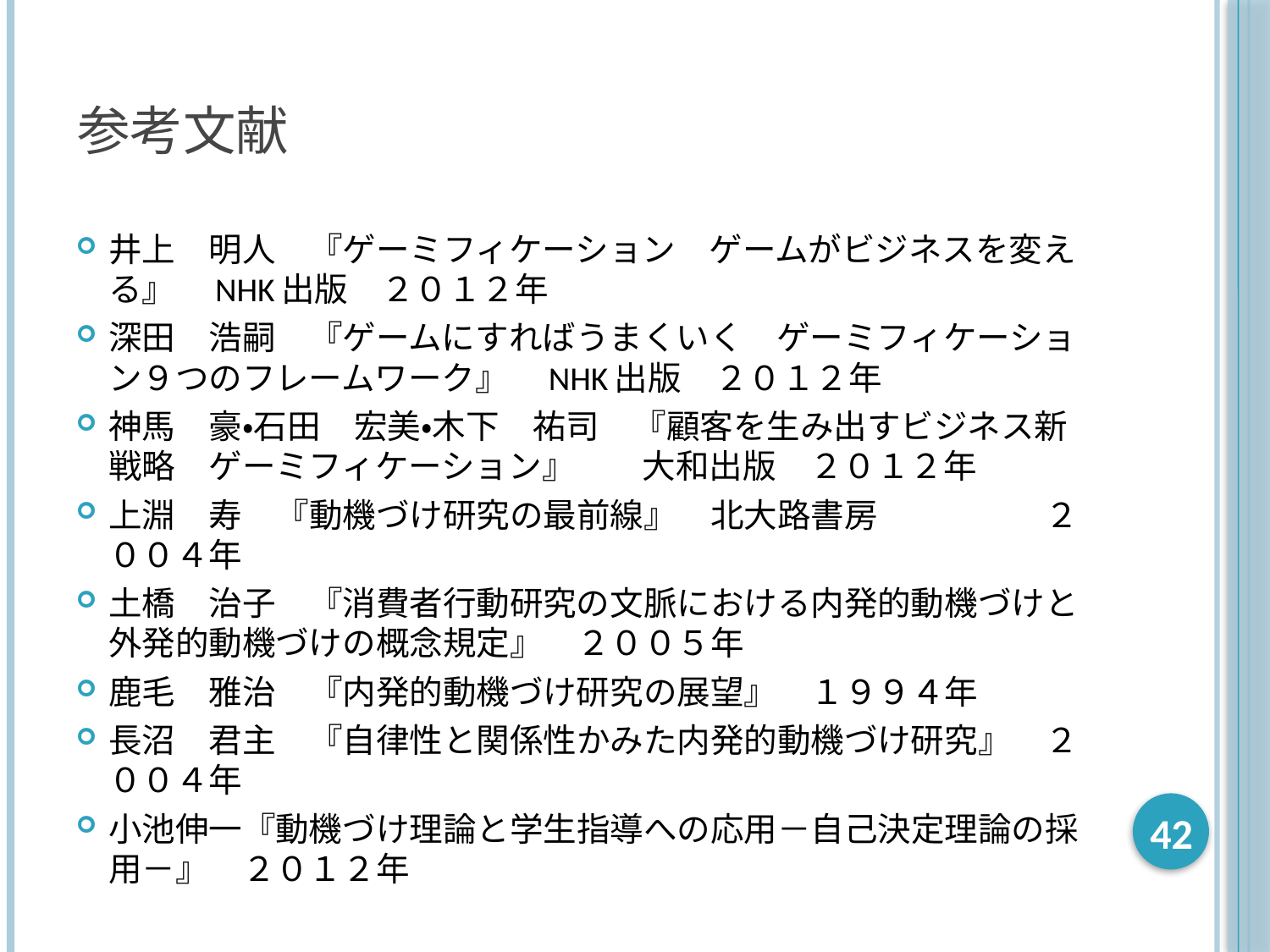

# 参考文献
井上　明人　『ゲーミフィケーション　ゲームがビジネスを変える』　NHK出版　２０１２年
深田　浩嗣　『ゲームにすればうまくいく　ゲーミフィケーション９つのフレームワーク』　NHK出版　２０１２年
神馬　豪・石田　宏美・木下　祐司　『顧客を生み出すビジネス新戦略　ゲーミフィケーション』　　大和出版　２０１２年
上淵　寿　『動機づけ研究の最前線』　北大路書房　　　　　２００４年
土橋　治子　『消費者行動研究の文脈における内発的動機づけと外発的動機づけの概念規定』　２００５年
鹿毛　雅治　『内発的動機づけ研究の展望』　１９９４年
長沼　君主　『自律性と関係性かみた内発的動機づけ研究』　２００４年
小池伸一『動機づけ理論と学生指導への応用－自己決定理論の採用－』　２０１２年

42